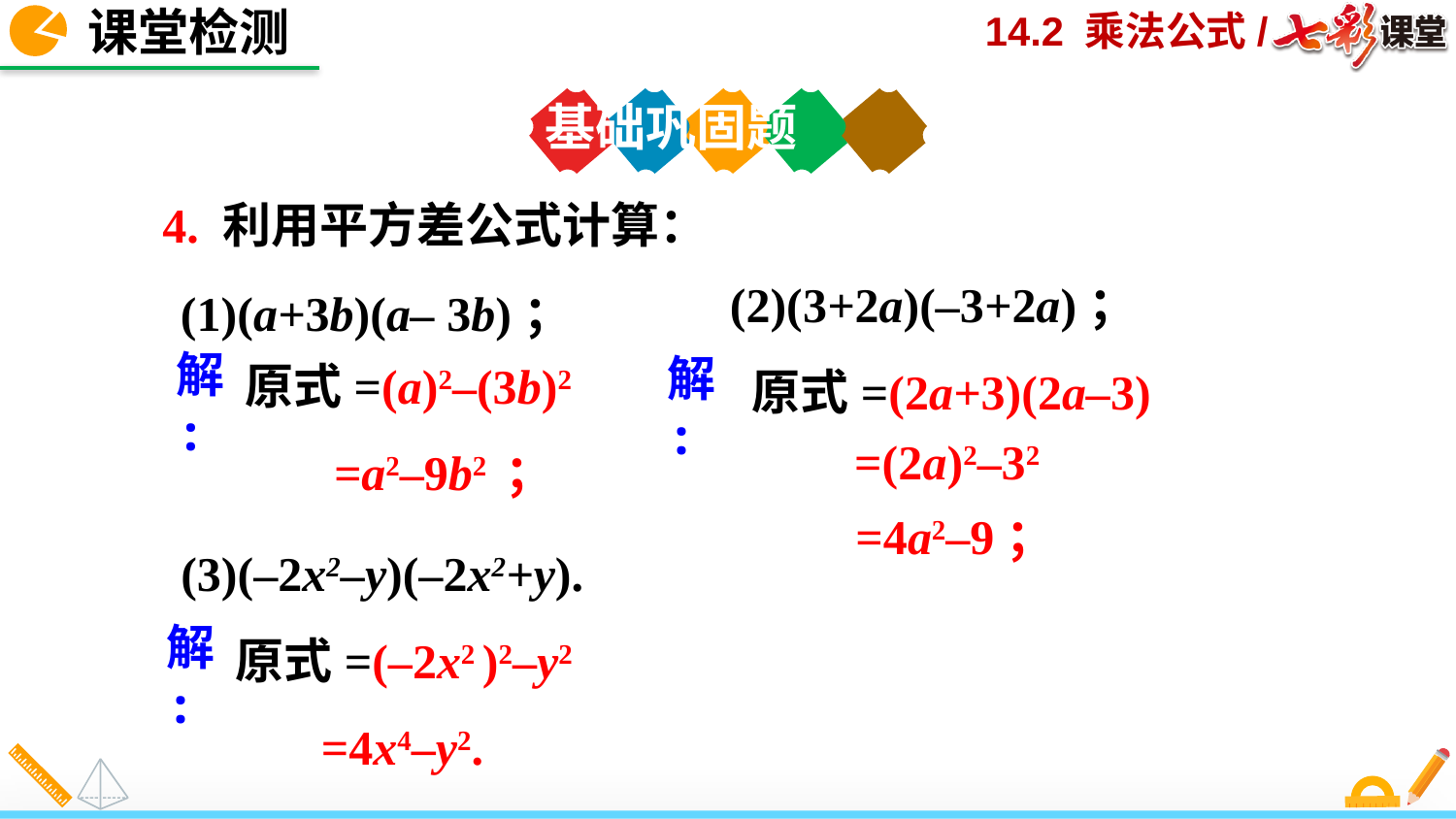

课堂检测

基础巩固题

4. 利用平方差公式计算：
(2)(3+2a)(–3+2a)；
(1)(a+3b)(a– 3b)；
原式=(a)2–(3b)2
原式=(2a+3)(2a–3)
解:
解:
=(2a)2–32
=a2–9b2 ；
=4a2–9；
(3)(–2x2–y)(–2x2+y).
原式=(–2x2 )2–y2
解:
=4x4–y2.